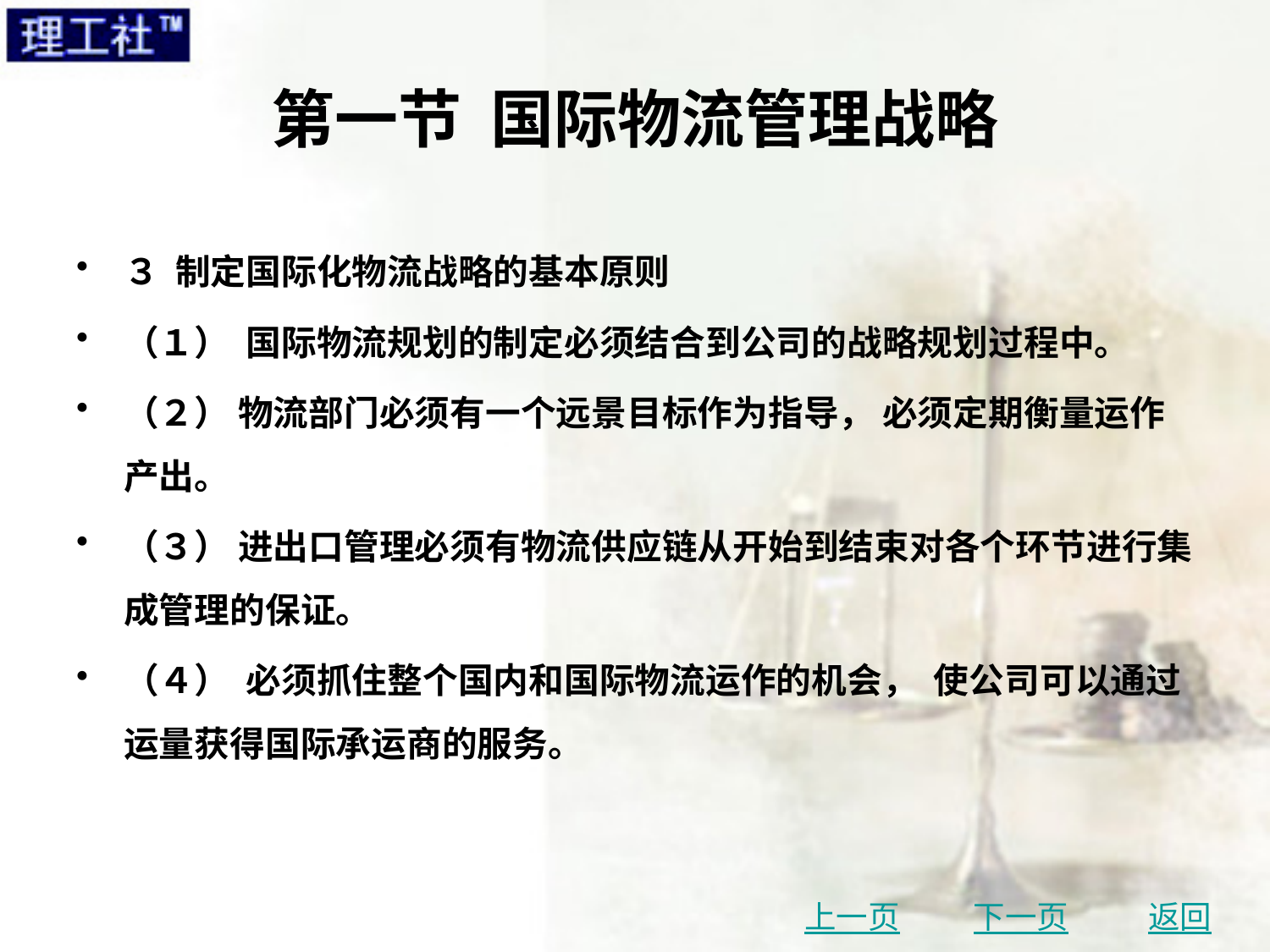

# 第一节  国际物流管理战略
３  制定国际化物流战略的基本原则
（１）  国际物流规划的制定必须结合到公司的战略规划过程中。
（２） 物流部门必须有一个远景目标作为指导， 必须定期衡量运作产出。
（３） 进出口管理必须有物流供应链从开始到结束对各个环节进行集成管理的保证。
（４）  必须抓住整个国内和国际物流运作的机会，  使公司可以通过运量获得国际承运商的服务。
上一页
下一页
返回